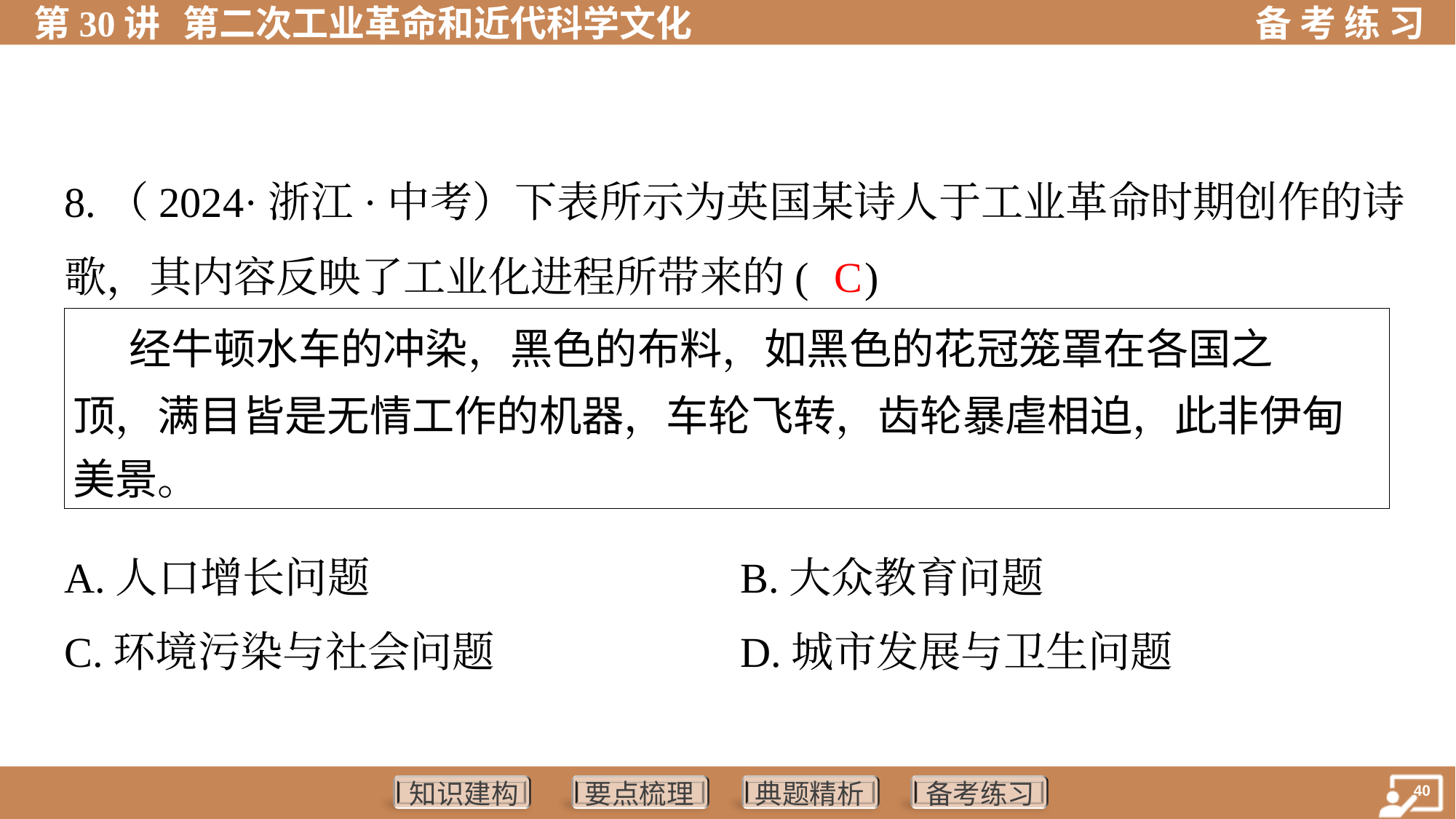

8.（2024·浙江·中考）下表所示为英国某诗人于工业革命时期创作的诗
歌，其内容反映了工业化进程所带来的(     )
C
| 经牛顿水车的冲染，黑色的布料，如黑色的花冠笼罩在各国之 顶，满目皆是无情工作的机器，车轮飞转，齿轮暴虐相迫，此非伊甸 美景。 |
| --- |
A.人口增长问题	B.大众教育问题
C.环境污染与社会问题	D.城市发展与卫生问题